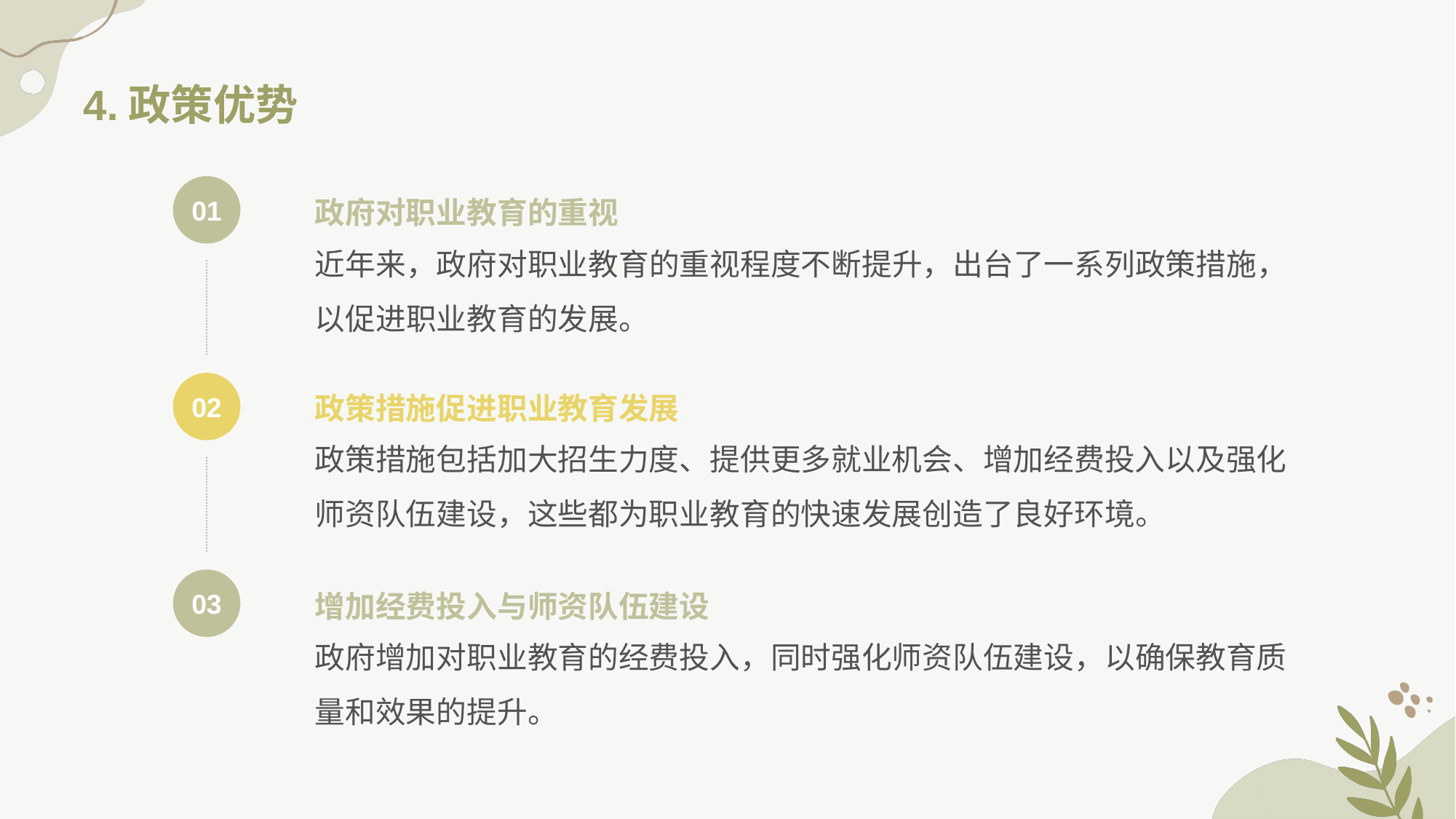

4.政策优势
01
政府对职业教育的重视
近年来，政府对职业教育的重视程度不断提升，出台了一系列政策措施，以促进职业教育的发展。
政策措施促进职业教育发展
02
政策措施包括加大招生力度、提供更多就业机会、增加经费投入以及强化师资队伍建设，这些都为职业教育的快速发展创造了良好环境。
03
增加经费投入与师资队伍建设
政府增加对职业教育的经费投入，同时强化师资队伍建设，以确保教育质量和效果的提升。